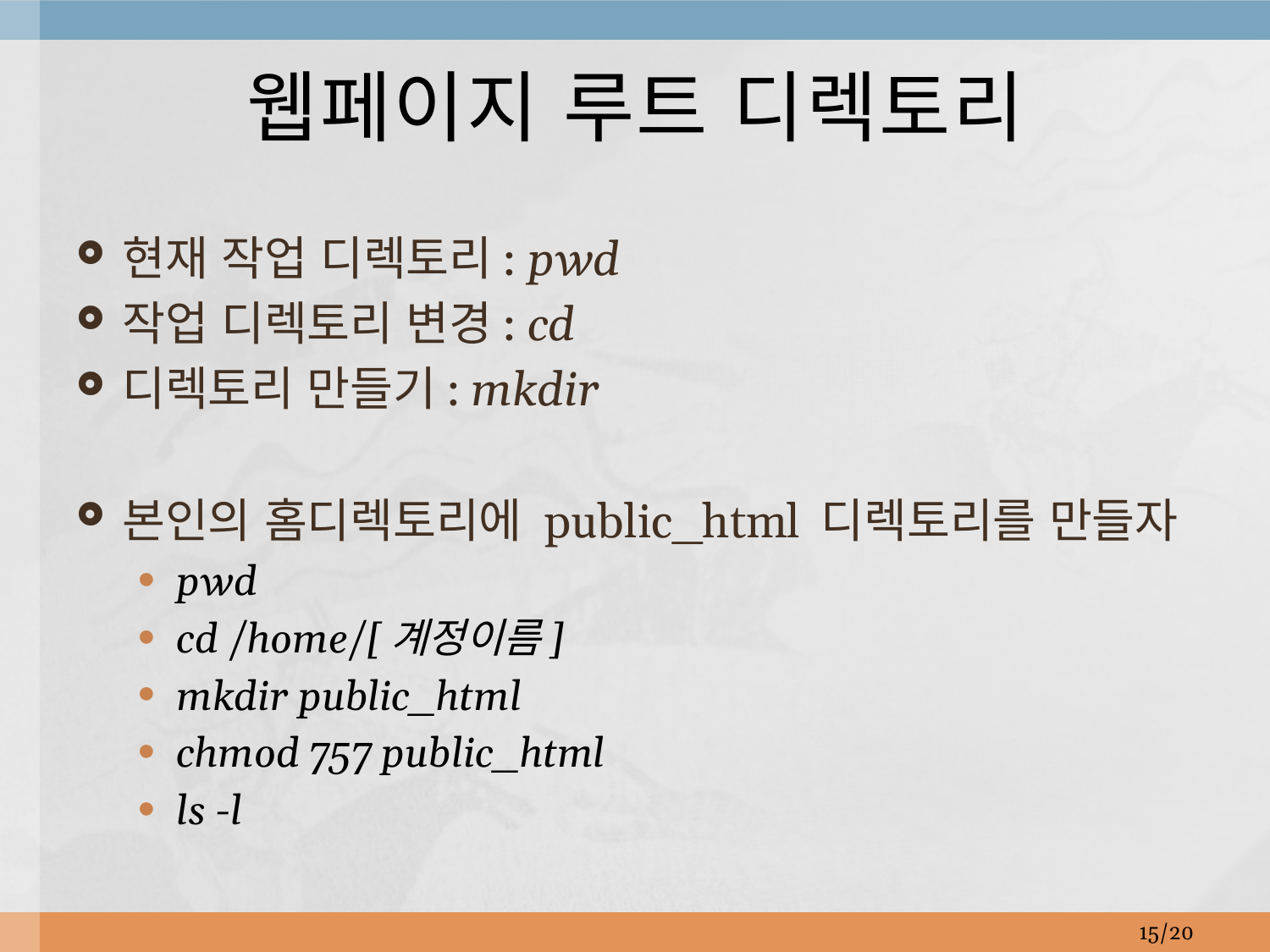

# 웹페이지 루트 디렉토리
현재 작업 디렉토리: pwd
작업 디렉토리 변경: cd
디렉토리 만들기: mkdir

본인의 홈디렉토리에 public_html 디렉토리를 만들자
pwd
cd /home/[계정이름]
mkdir public_html
chmod 757 public_html
ls -l
15/20